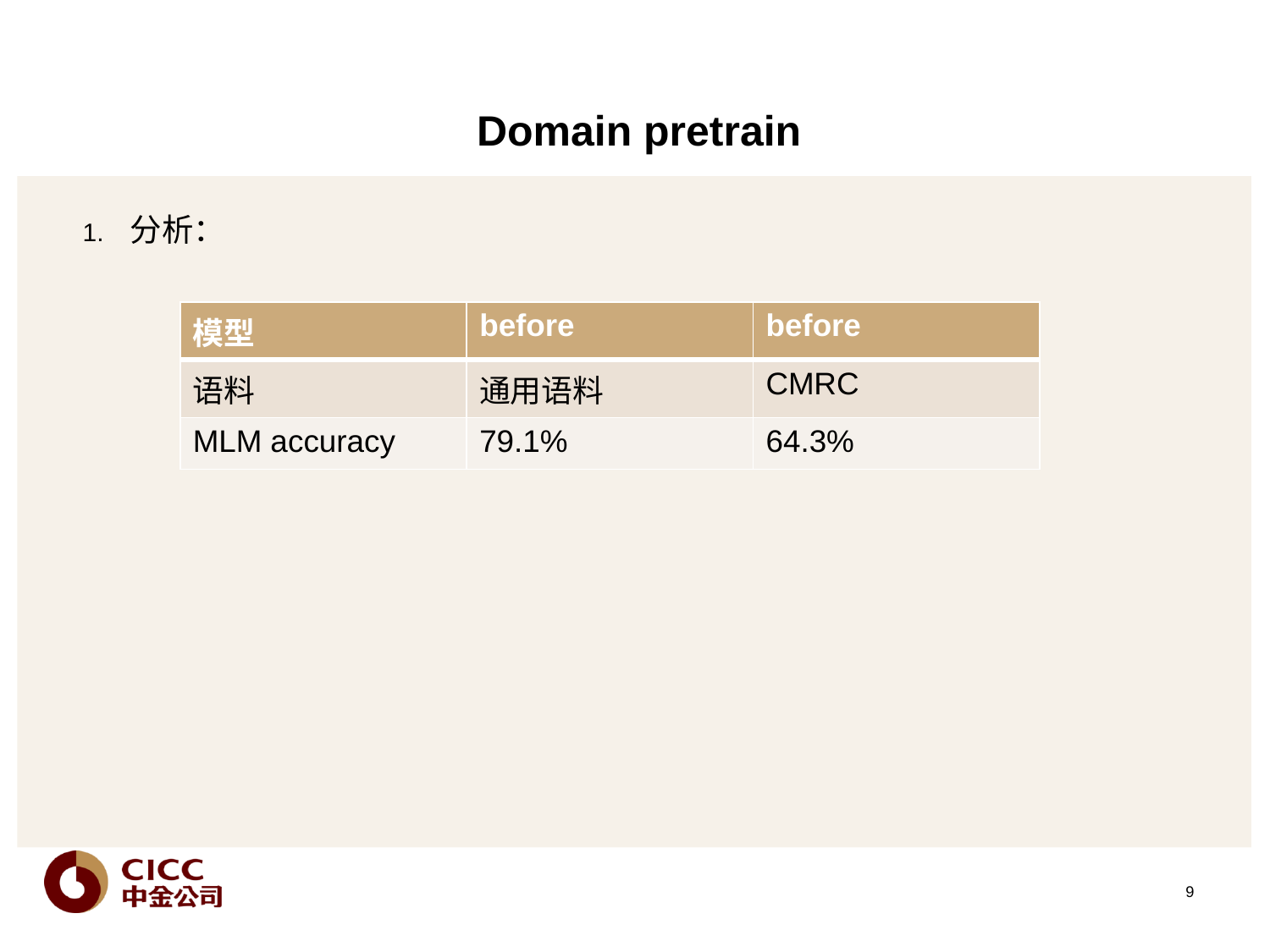

# Domain pretrain

分析：

| 模型 | before | before |
| --- | --- | --- |
| 语料 | 通用语料 | CMRC |
| MLM accuracy | 79.1% | 64.3% |